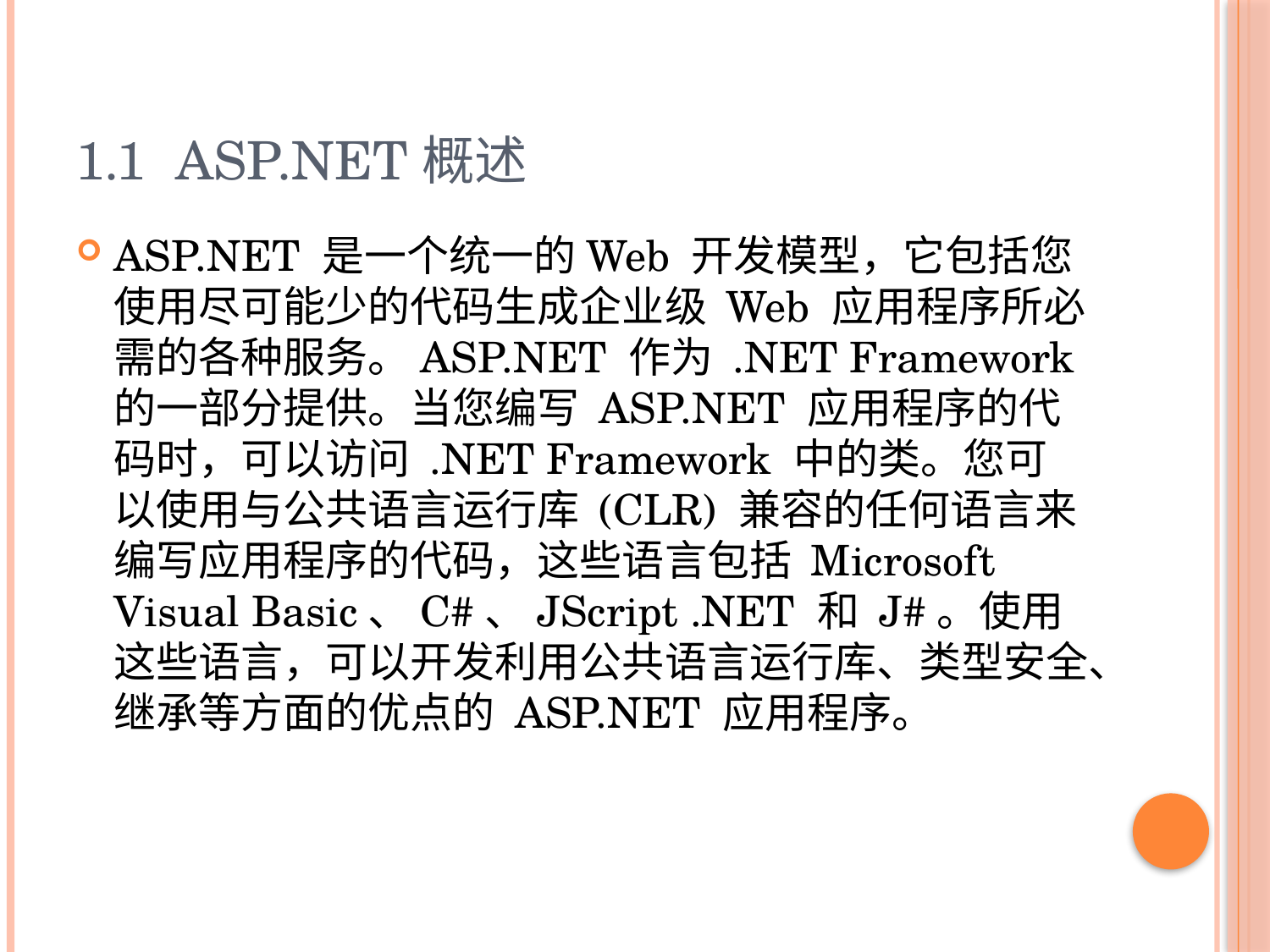

# 1.1  ASP.NET概述
ASP.NET 是一个统一的Web 开发模型，它包括您使用尽可能少的代码生成企业级 Web 应用程序所必需的各种服务。ASP.NET 作为 .NET Framework 的一部分提供。当您编写 ASP.NET 应用程序的代码时，可以访问 .NET Framework 中的类。您可以使用与公共语言运行库 (CLR) 兼容的任何语言来编写应用程序的代码，这些语言包括 Microsoft Visual Basic、C#、JScript .NET 和 J#。使用这些语言，可以开发利用公共语言运行库、类型安全、继承等方面的优点的 ASP.NET 应用程序。